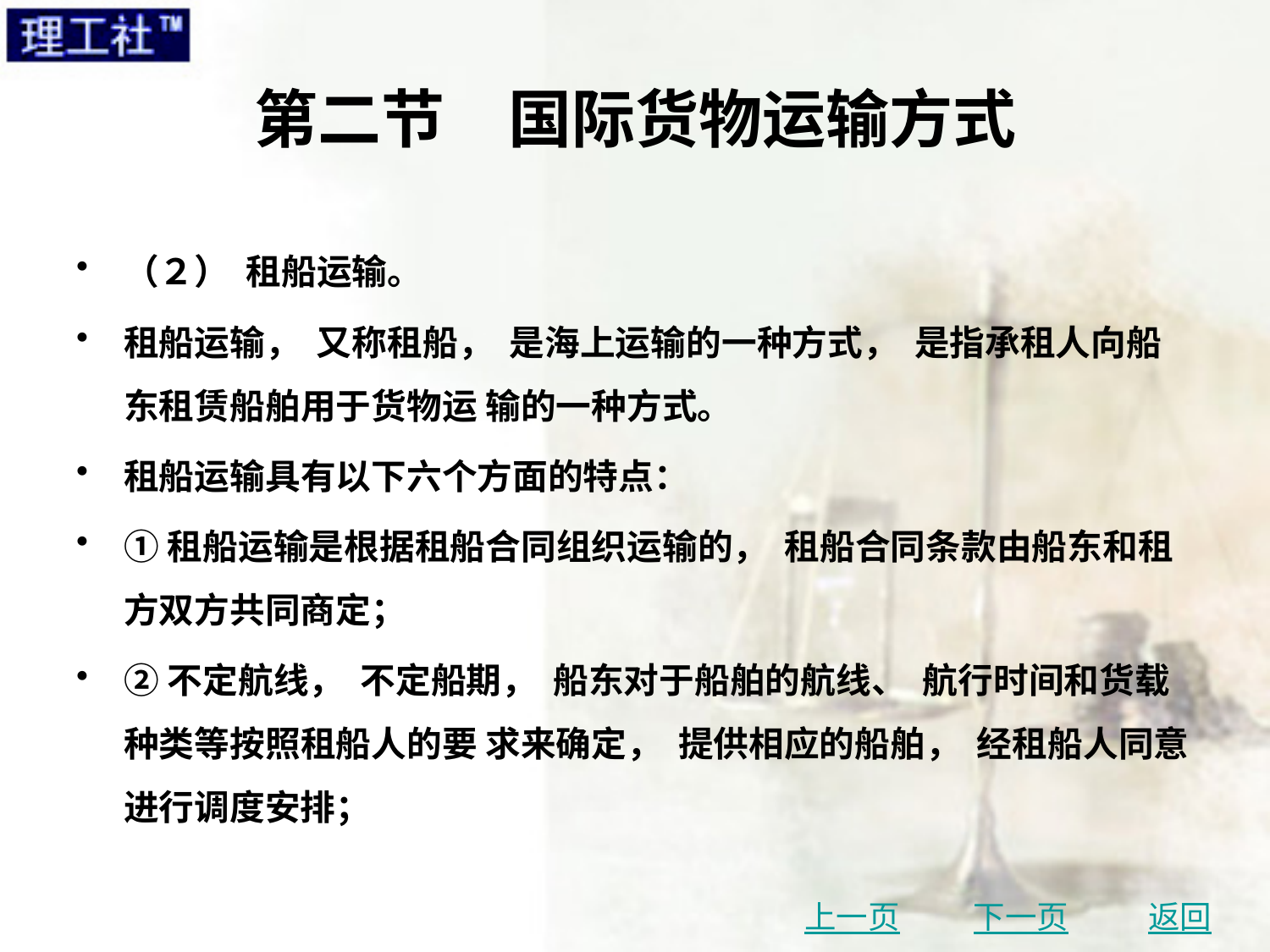

# 第二节　国际货物运输方式
（２）  租船运输。
租船运输，  又称租船，  是海上运输的一种方式，  是指承租人向船东租赁船舶用于货物运 输的一种方式。
租船运输具有以下六个方面的特点：
①租船运输是根据租船合同组织运输的，  租船合同条款由船东和租方双方共同商定；
②不定航线，  不定船期，  船东对于船舶的航线、  航行时间和货载种类等按照租船人的要 求来确定，  提供相应的船舶，  经租船人同意进行调度安排；
上一页
下一页
返回